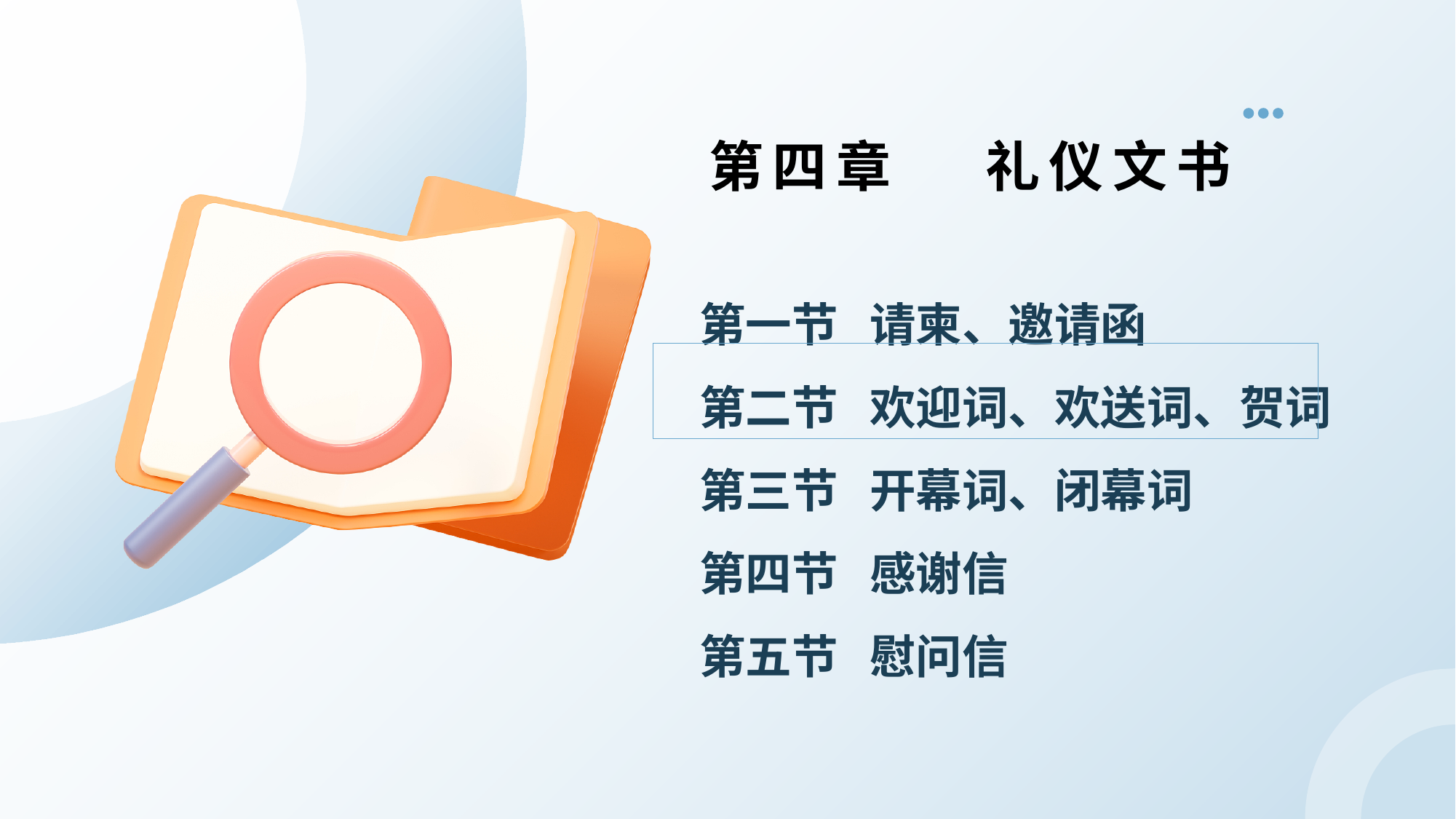

第四章    礼仪文书
# 第一节   请柬、邀请函 第二节   欢迎词、欢送词、贺词 第三节   开幕词、闭幕词 第四节   感谢信 第五节   慰问信